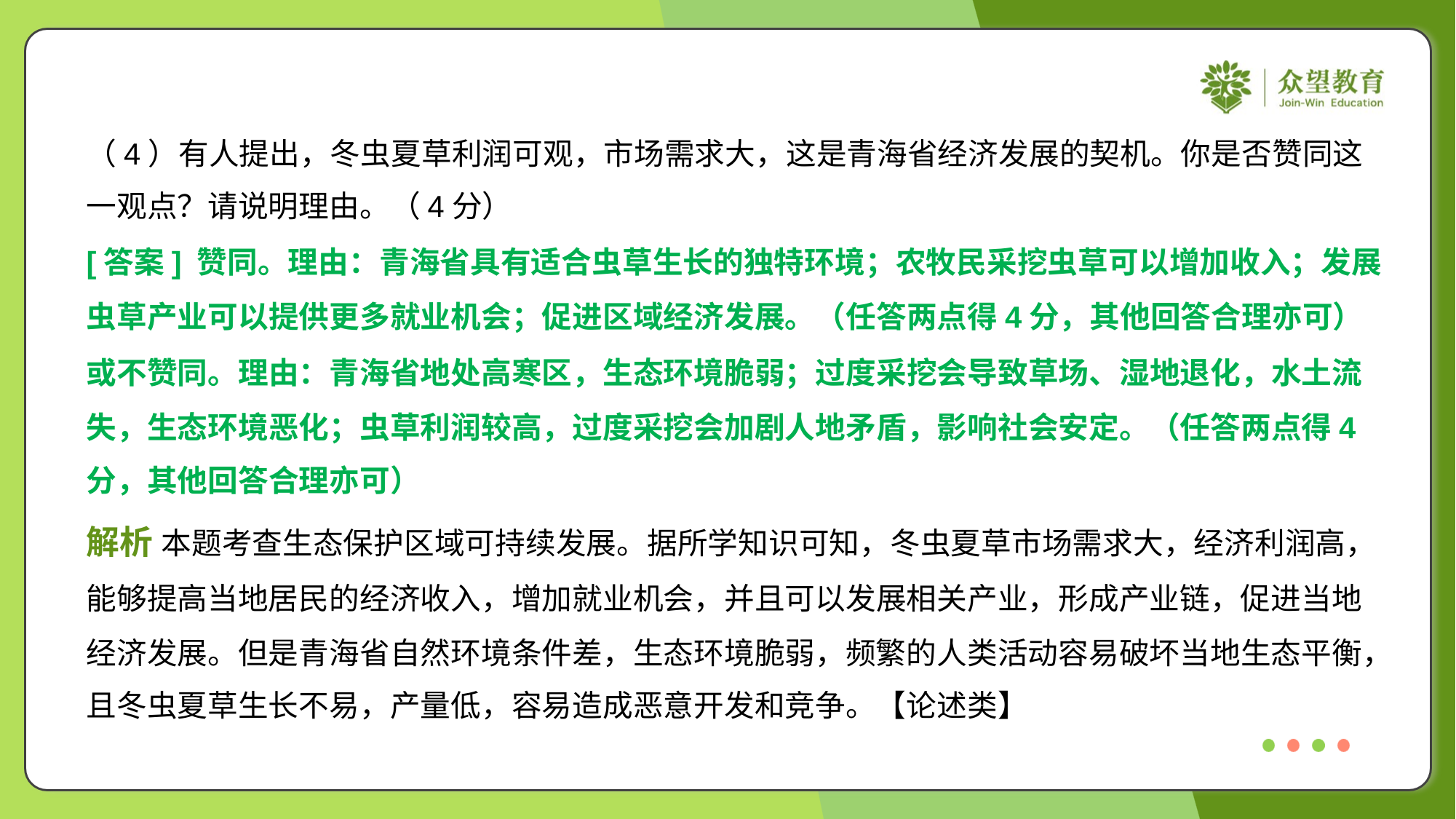

（4）有人提出，冬虫夏草利润可观，市场需求大，这是青海省经济发展的契机。你是否赞同这
一观点？请说明理由。（4分）
[答案] 赞同。理由：青海省具有适合虫草生长的独特环境；农牧民采挖虫草可以增加收入；发展
虫草产业可以提供更多就业机会；促进区域经济发展。（任答两点得4分，其他回答合理亦可）
或不赞同。理由：青海省地处高寒区，生态环境脆弱；过度采挖会导致草场、湿地退化，水土流
失，生态环境恶化；虫草利润较高，过度采挖会加剧人地矛盾，影响社会安定。（任答两点得4
分，其他回答合理亦可）
解析 本题考查生态保护区域可持续发展。据所学知识可知，冬虫夏草市场需求大，经济利润高，
能够提高当地居民的经济收入，增加就业机会，并且可以发展相关产业，形成产业链，促进当地
经济发展。但是青海省自然环境条件差，生态环境脆弱，频繁的人类活动容易破坏当地生态平衡，
且冬虫夏草生长不易，产量低，容易造成恶意开发和竞争。【论述类】